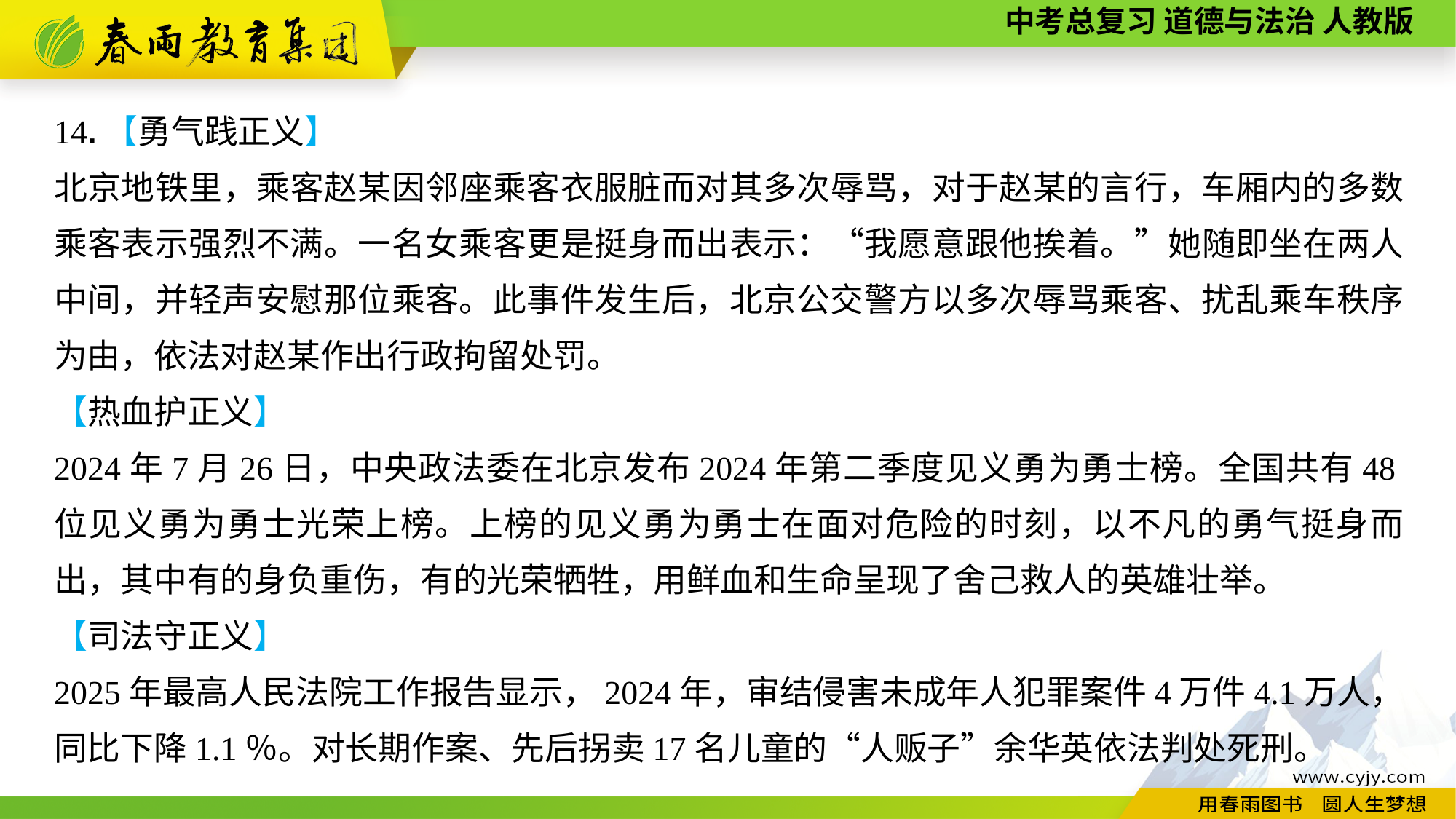

14.【勇气践正义】
北京地铁里，乘客赵某因邻座乘客衣服脏而对其多次辱骂，对于赵某的言行，车厢内的多数乘客表示强烈不满。一名女乘客更是挺身而出表示：“我愿意跟他挨着。”她随即坐在两人中间，并轻声安慰那位乘客。此事件发生后，北京公交警方以多次辱骂乘客、扰乱乘车秩序为由，依法对赵某作出行政拘留处罚。
【热血护正义】
2024年7月26日，中央政法委在北京发布2024年第二季度见义勇为勇士榜。全国共有48位见义勇为勇士光荣上榜。上榜的见义勇为勇士在面对危险的时刻，以不凡的勇气挺身而出，其中有的身负重伤，有的光荣牺牲，用鲜血和生命呈现了舍己救人的英雄壮举。
【司法守正义】
2025年最高人民法院工作报告显示，2024年，审结侵害未成年人犯罪案件4万件4.1万人，同比下降1.1％。对长期作案、先后拐卖17名儿童的“人贩子”余华英依法判处死刑。